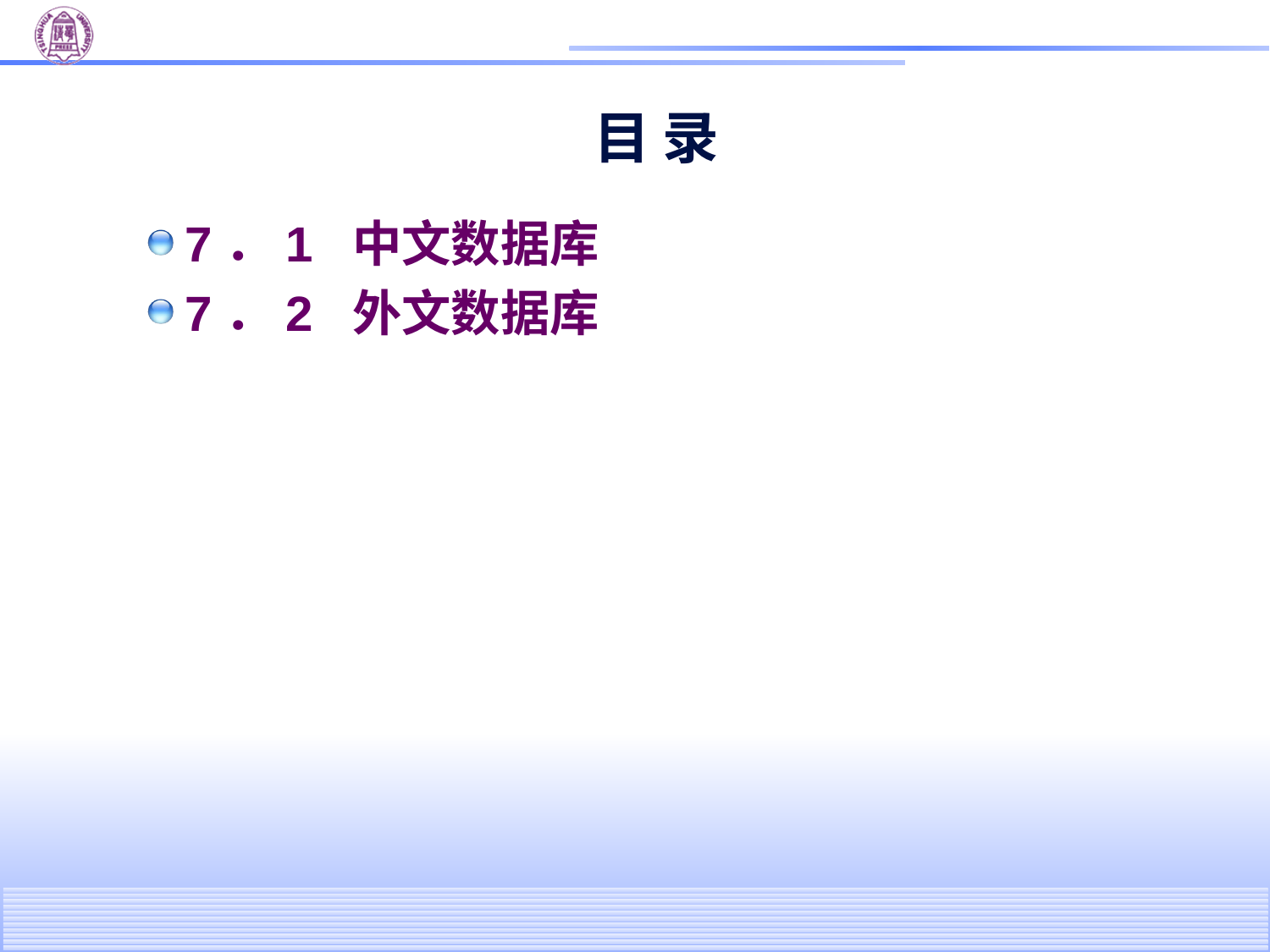

# 目 录
7．1  中文数据库
7．2  外文数据库